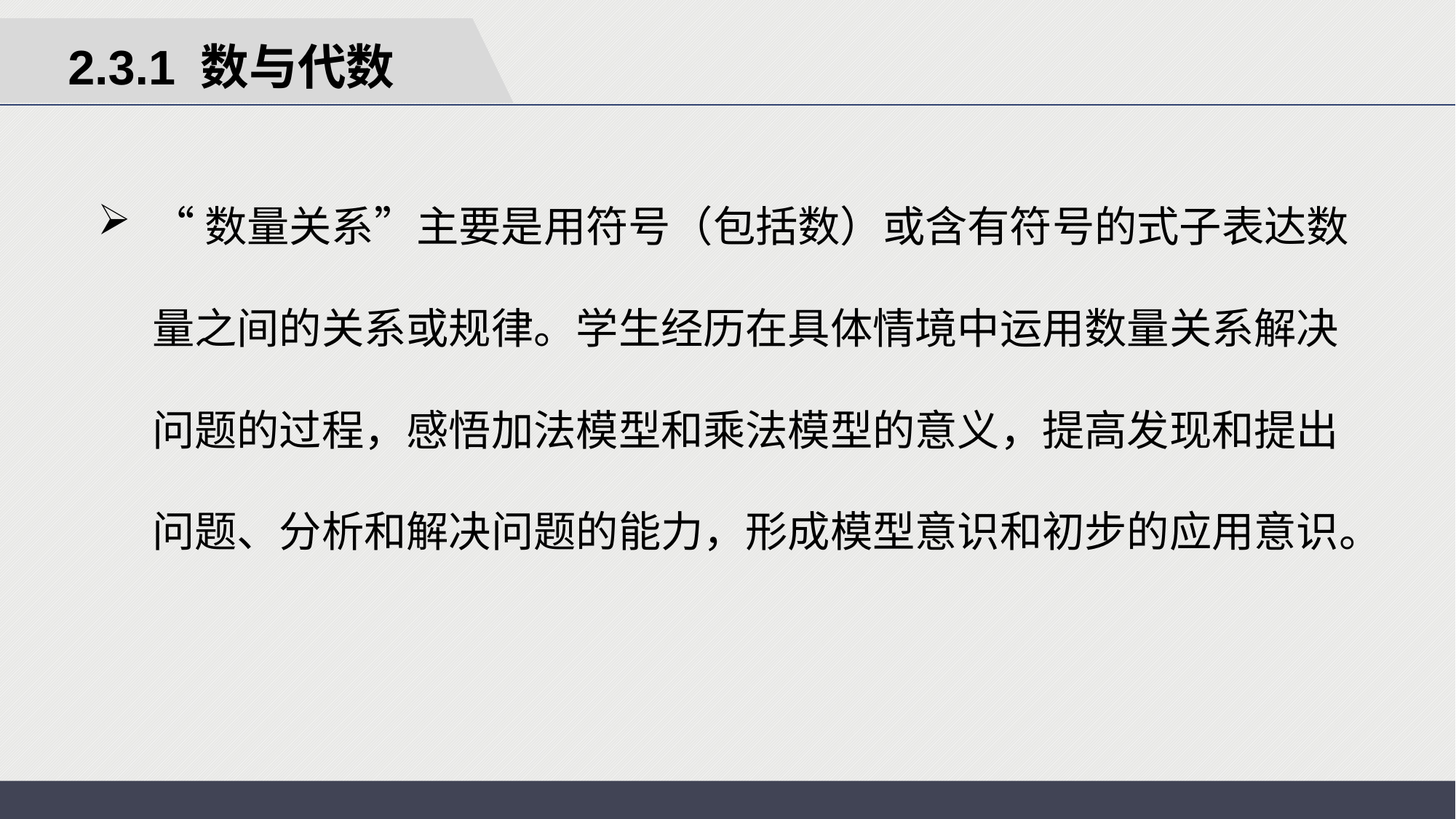

2.3.1 数与代数
“数量关系”主要是用符号（包括数）或含有符号的式子表达数量之间的关系或规律。学生经历在具体情境中运用数量关系解决问题的过程，感悟加法模型和乘法模型的意义，提高发现和提出问题、分析和解决问题的能力，形成模型意识和初步的应用意识。